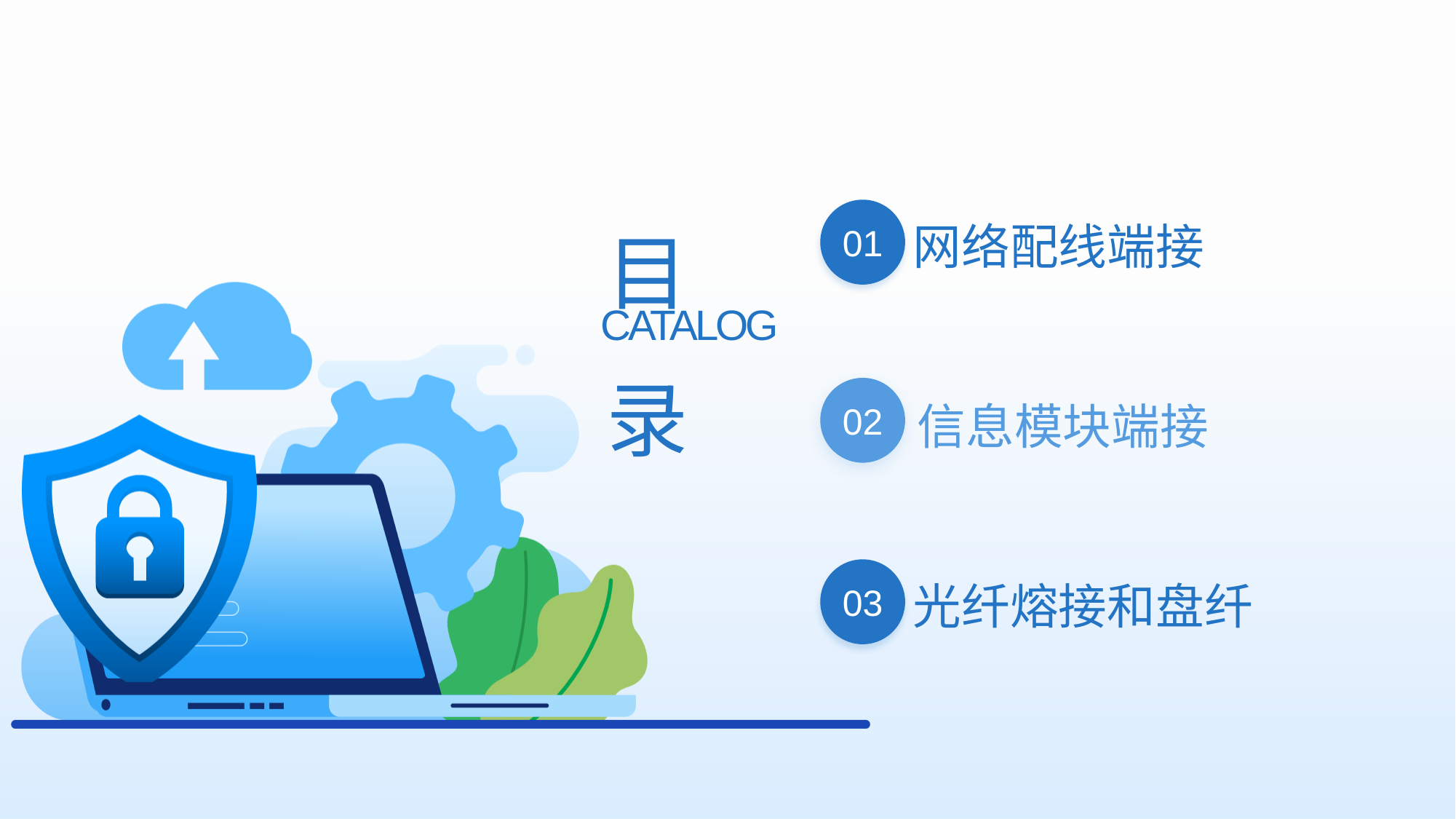

目
录
CATALOG
网络配线端接
01
信息模块端接
02
光纤熔接和盘纤
03